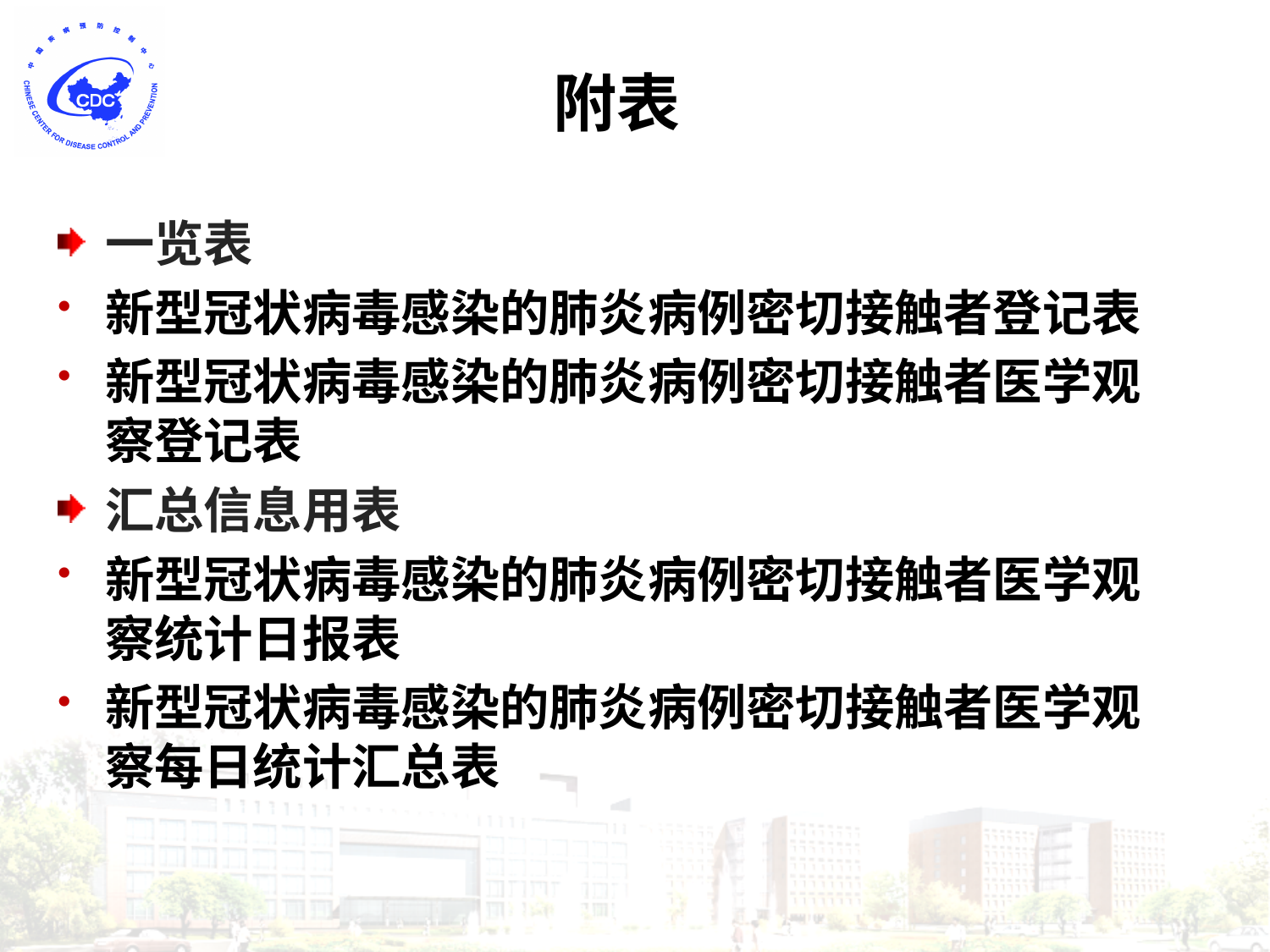

# 附表
一览表
新型冠状病毒感染的肺炎病例密切接触者登记表
新型冠状病毒感染的肺炎病例密切接触者医学观察登记表
汇总信息用表
新型冠状病毒感染的肺炎病例密切接触者医学观察统计日报表
新型冠状病毒感染的肺炎病例密切接触者医学观察每日统计汇总表